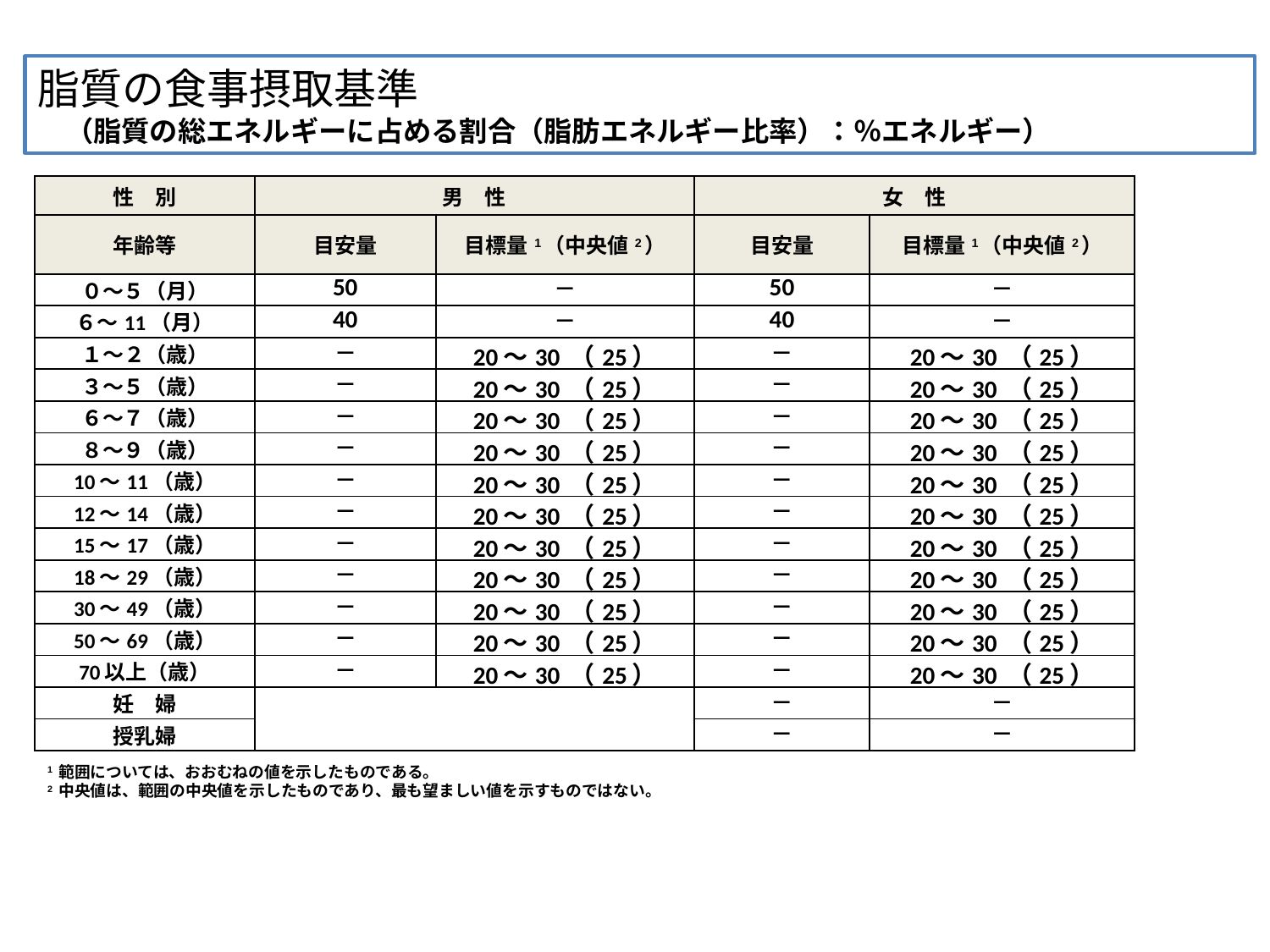

脂質の食事摂取基準
　（脂質の総エネルギーに占める割合（脂肪エネルギー比率）：％エネルギー）
| 性　別 | 男　性 |  | 女　性 |  |
| --- | --- | --- | --- | --- |
| 年齢等 | 目安量 | 目標量 1（中央値2） | 目安量 | 目標量 1（中央値2） |
| ０～５（月） | 50 | ― | 50 | ― |
| ６～11（月） | 40 | ― | 40 | ― |
| １～２（歳） | ― | 20～30 （25） | ― | 20～30 （25） |
| ３～５（歳） | ― | 20～30 （25） | ― | 20～30 （25） |
| ６～７（歳） | ― | 20～30 （25） | ― | 20～30 （25） |
| ８～９（歳） | ― | 20～30 （25） | ― | 20～30 （25） |
| 10～11（歳） | ― | 20～30 （25） | ― | 20～30 （25） |
| 12～14（歳） | ― | 20～30 （25） | ― | 20～30 （25） |
| 15～17（歳） | ― | 20～30 （25） | ― | 20～30 （25） |
| 18～29（歳） | ― | 20～30 （25） | ― | 20～30 （25） |
| 30～49（歳） | ― | 20～30 （25） | ― | 20～30 （25） |
| 50～69（歳） | ― | 20～30 （25） | ― | 20～30 （25） |
| 70以上（歳） | ― | 20～30 （25） | ― | 20～30 （25） |
| 妊　婦 |  |  | ― | ― |
| 授乳婦 |  |  | ― | ― |
|  |  |  |  |  |
1 範囲については、おおむねの値を示したものである。
2 中央値は、範囲の中央値を示したものであり、最も望ましい値を示すものではない。